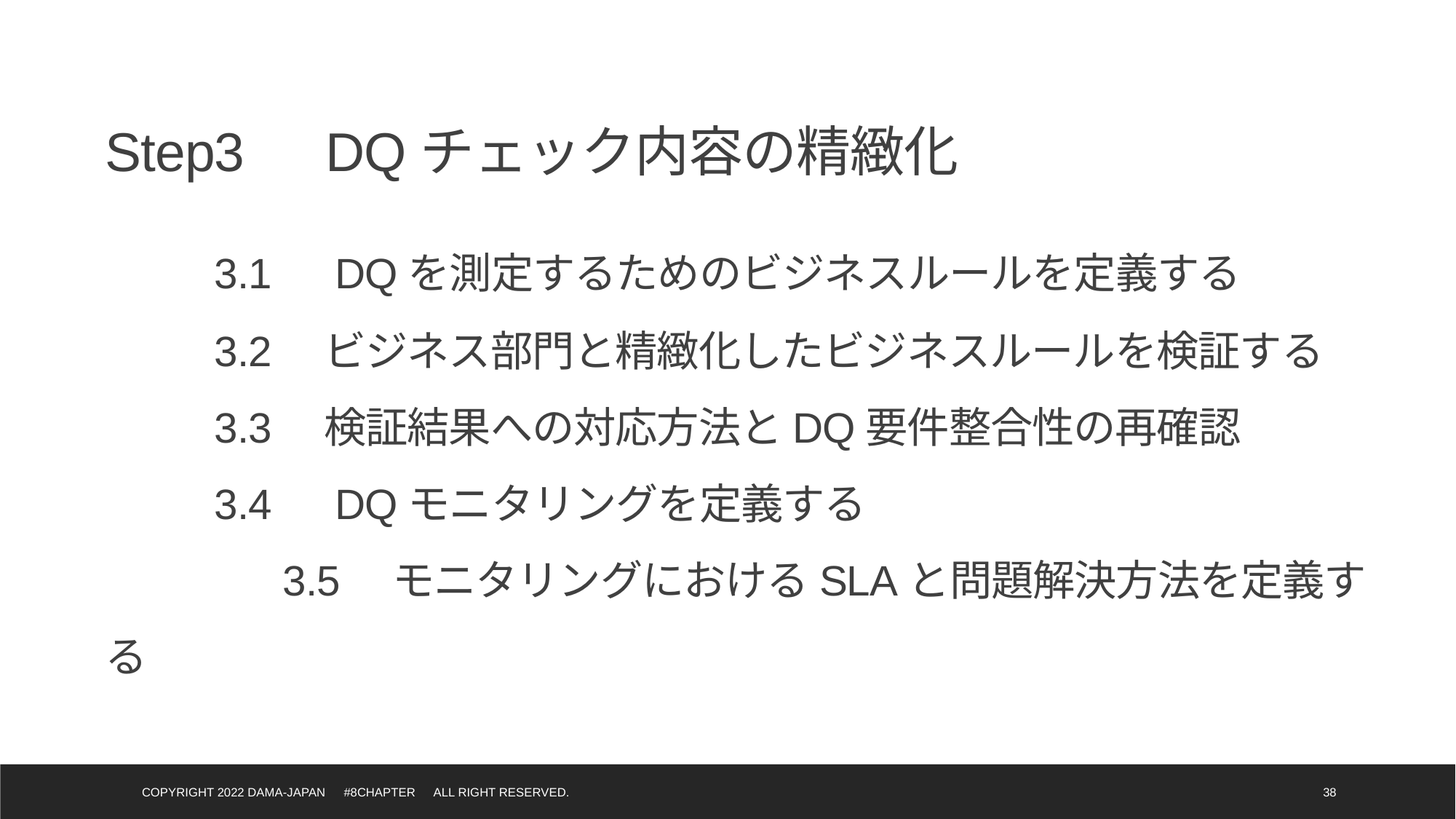

Step3　DQチェック内容の精緻化
	3.1　DQを測定するためのビジネスルールを定義する
	3.2　ビジネス部門と精緻化したビジネスルールを検証する
	3.3　検証結果への対応方法とDQ要件整合性の再確認
	3.4　DQモニタリングを定義する
　　　　3.5　モニタリングにおけるSLAと問題解決方法を定義する

Copyright 2022 DAMA-JAPAN　#8chapter　All right reserved.
38